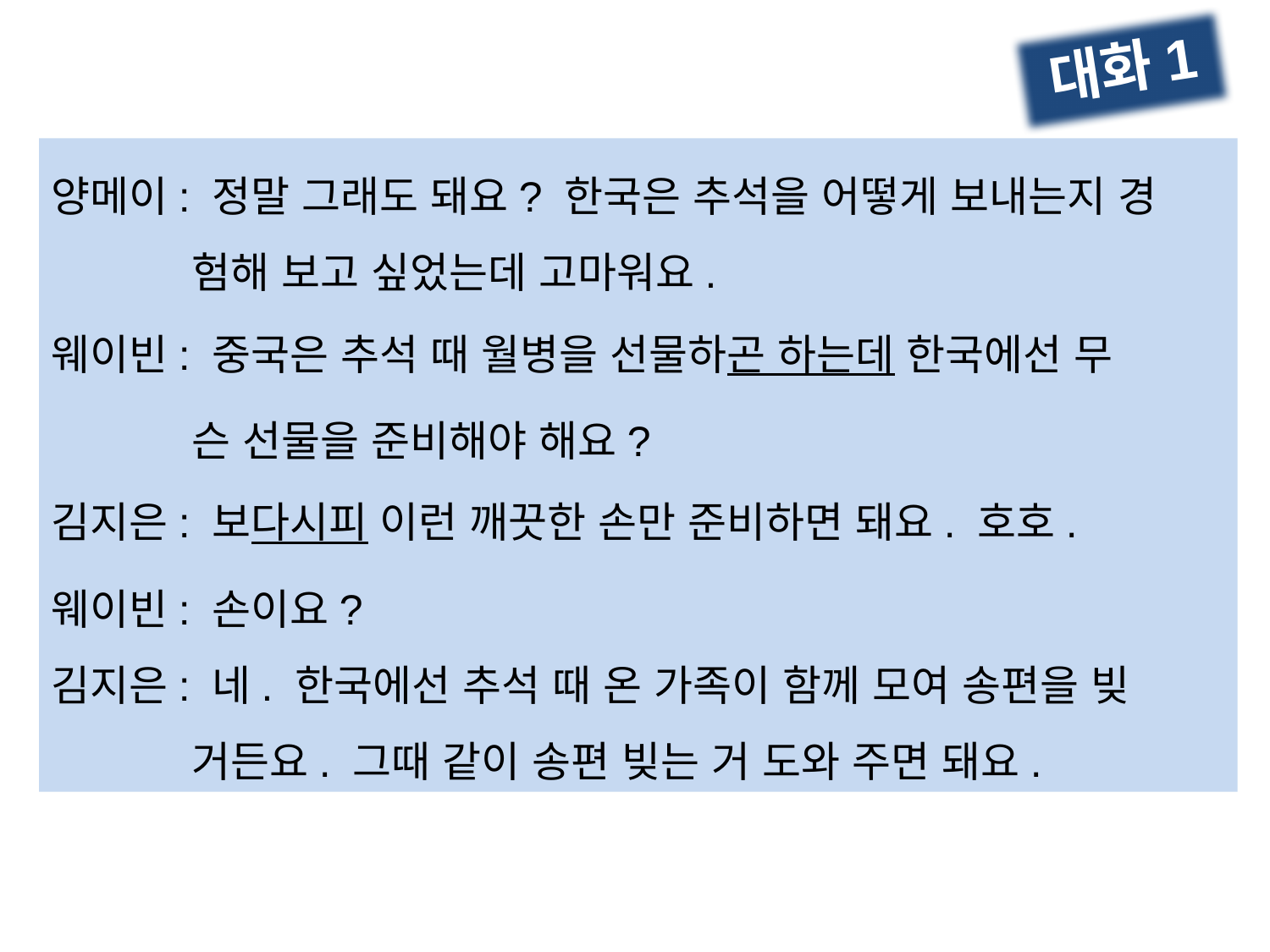

대화1
양메이: 정말 그래도 돼요? 한국은 추석을 어떻게 보내는지 경
           험해 보고 싶었는데 고마워요.
웨이빈: 중국은 추석 때 월병을 선물하곤 하는데 한국에선 무
           슨 선물을 준비해야 해요?
김지은: 보다시피 이런 깨끗한 손만 준비하면 돼요. 호호.
웨이빈: 손이요?
김지은: 네. 한국에선 추석 때 온 가족이 함께 모여 송편을 빚
           거든요. 그때 같이 송편 빚는 거 도와 주면 돼요.